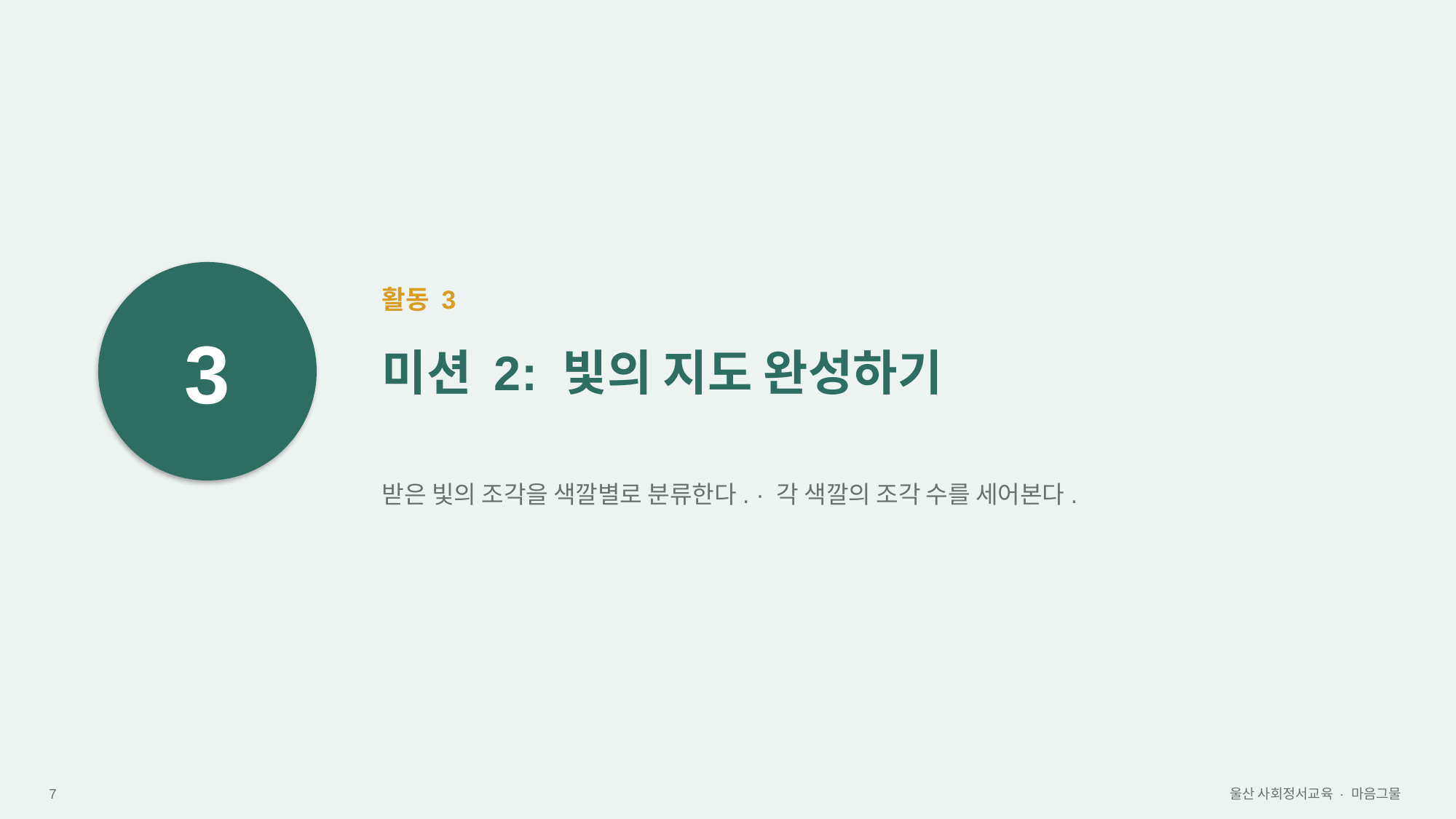

3
활동 3
미션 2: 빛의 지도 완성하기
받은 빛의 조각을 색깔별로 분류한다. · 각 색깔의 조각 수를 세어본다.
7
울산 사회정서교육 · 마음그물